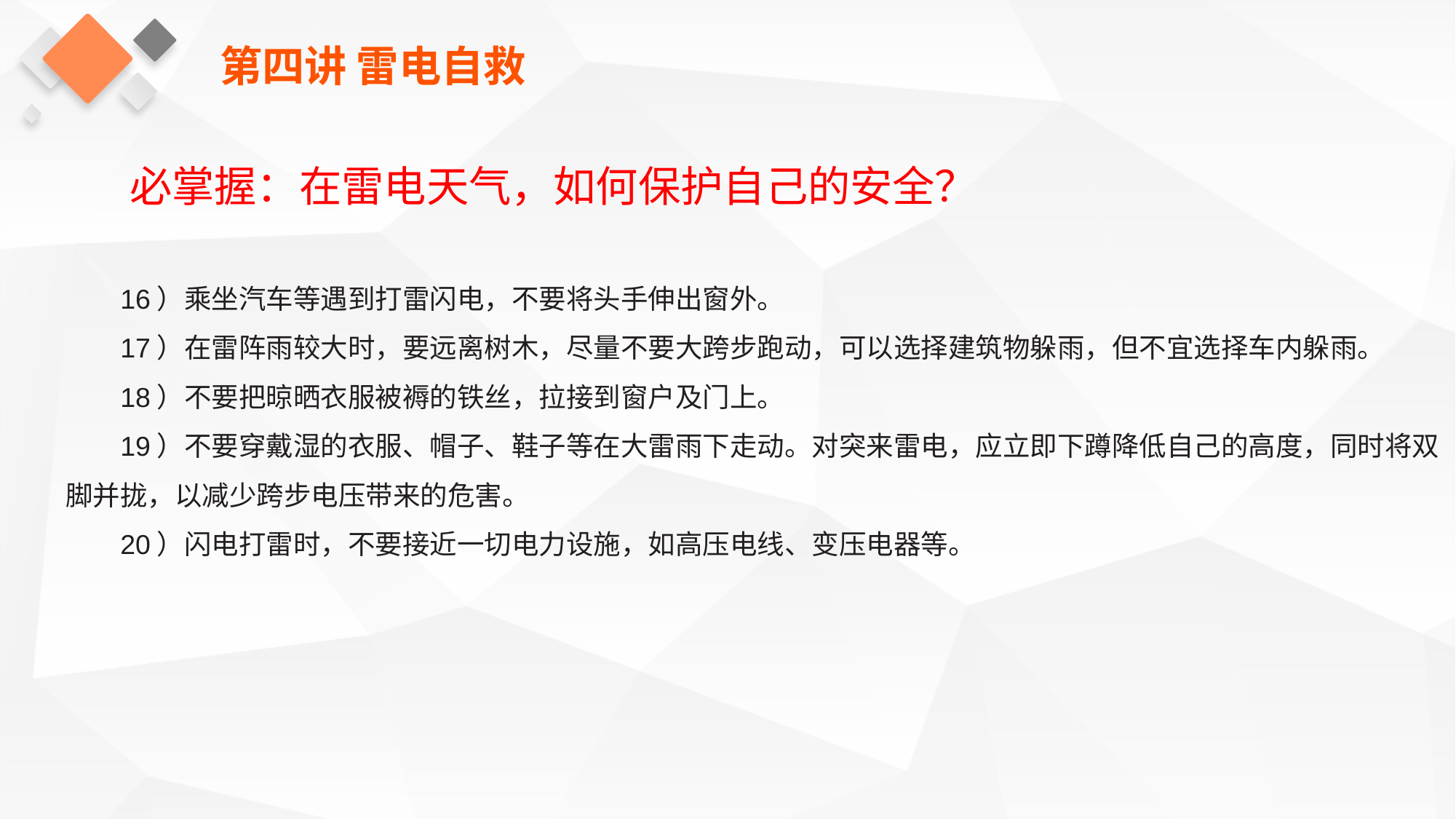

第四讲 雷电自救
必掌握：在雷电天气，如何保护自己的安全？
16）乘坐汽车等遇到打雷闪电，不要将头手伸出窗外。
17）在雷阵雨较大时，要远离树木，尽量不要大跨步跑动，可以选择建筑物躲雨，但不宜选择车内躲雨。
18）不要把晾晒衣服被褥的铁丝，拉接到窗户及门上。
19）不要穿戴湿的衣服、帽子、鞋子等在大雷雨下走动。对突来雷电，应立即下蹲降低自己的高度，同时将双脚并拢，以减少跨步电压带来的危害。
20）闪电打雷时，不要接近一切电力设施，如高压电线、变压电器等。